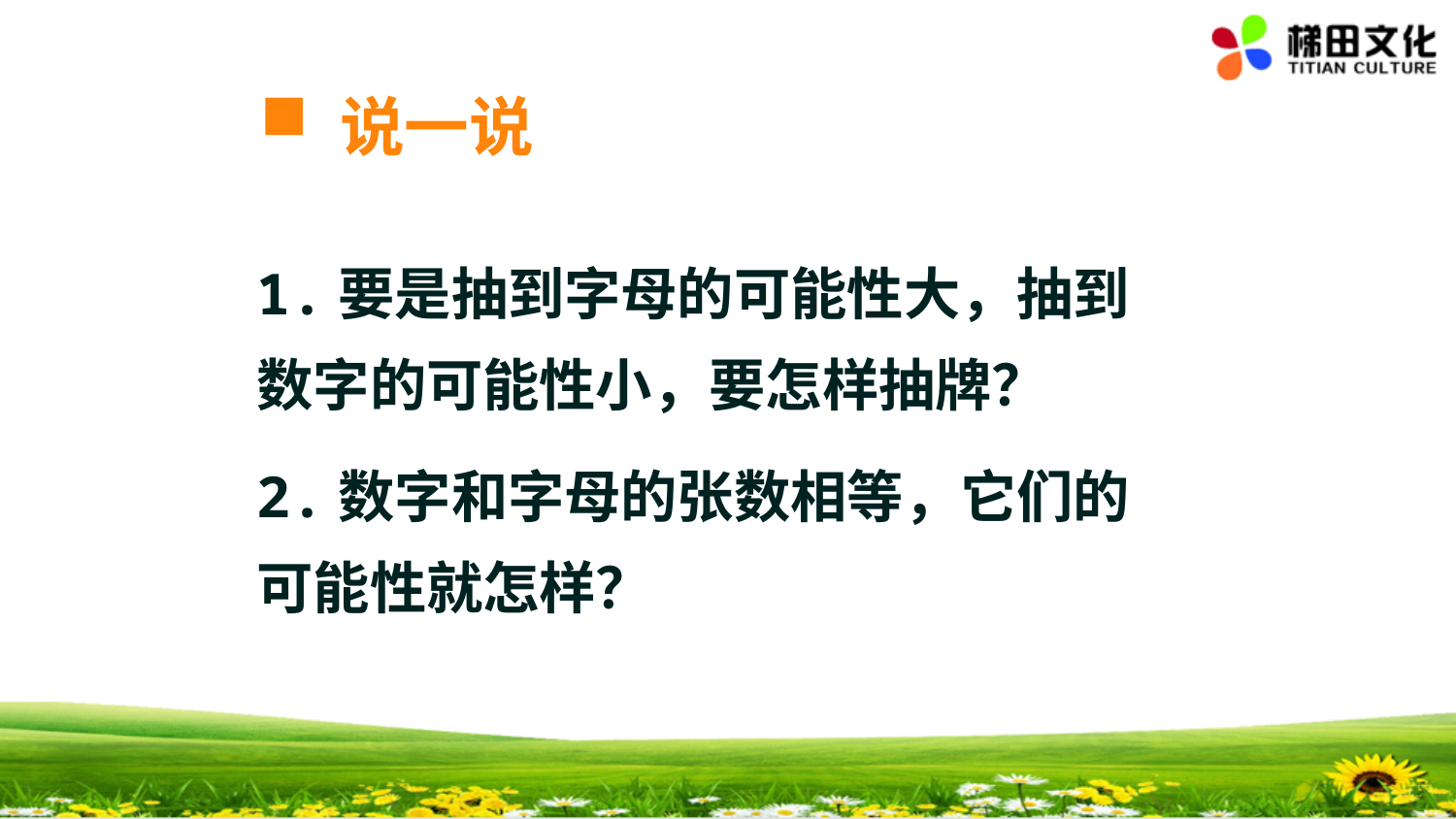

说一说
1.要是抽到字母的可能性大，抽到数字的可能性小，要怎样抽牌？
2.数字和字母的张数相等，它们的可能性就怎样？